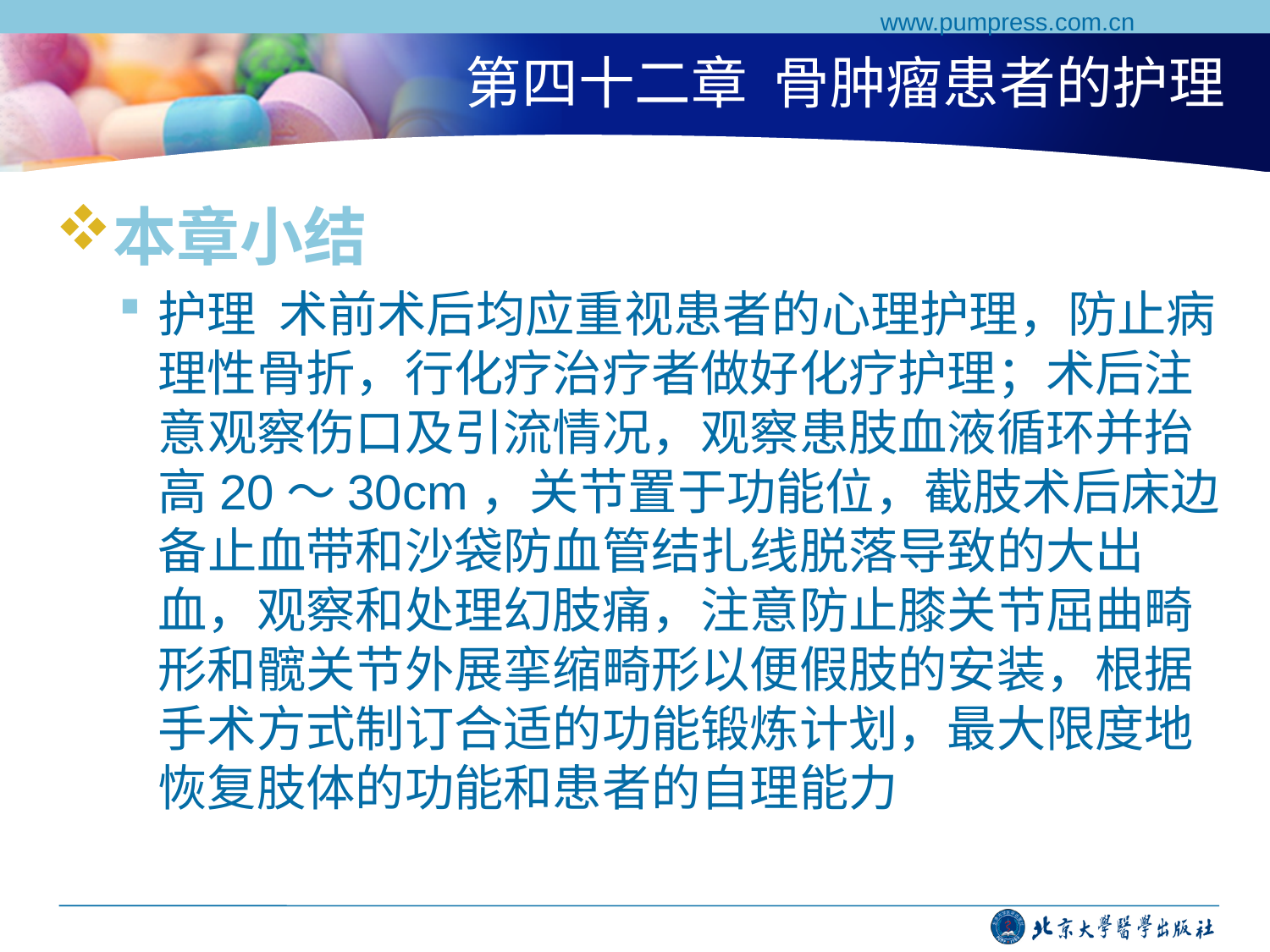

www.pumpress.com.cn
# 第四十二章  骨肿瘤患者的护理
本章小结
护理  术前术后均应重视患者的心理护理，防止病理性骨折，行化疗治疗者做好化疗护理；术后注意观察伤口及引流情况，观察患肢血液循环并抬高20～30cm，关节置于功能位，截肢术后床边备止血带和沙袋防血管结扎线脱落导致的大出血，观察和处理幻肢痛，注意防止膝关节屈曲畸形和髋关节外展挛缩畸形以便假肢的安装，根据手术方式制订合适的功能锻炼计划，最大限度地恢复肢体的功能和患者的自理能力